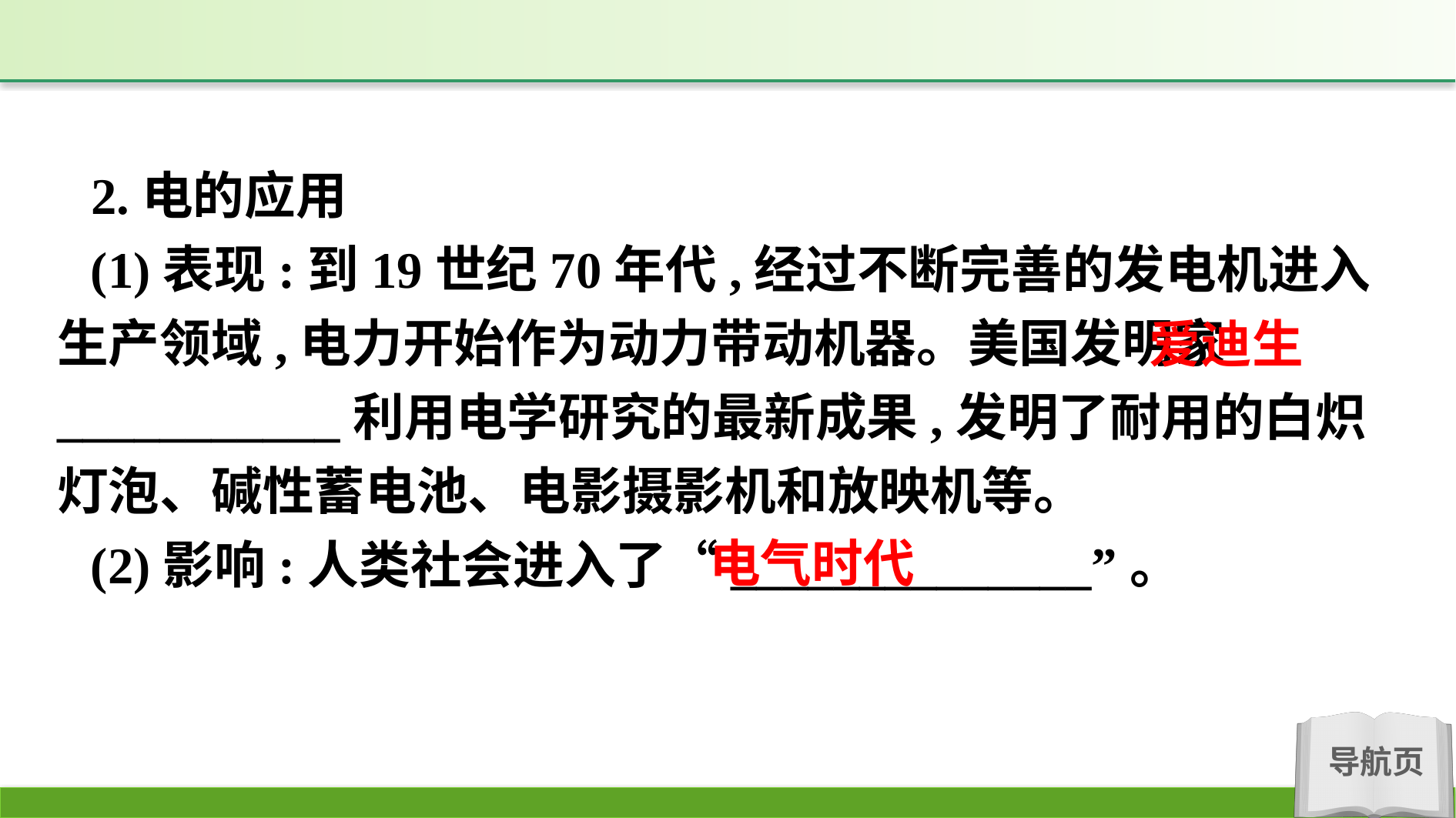

2.电的应用
(1)表现:到19世纪70年代,经过不断完善的发电机进入生产领域,电力开始作为动力带动机器。美国发明家___________利用电学研究的最新成果,发明了耐用的白炽灯泡、碱性蓄电池、电影摄影机和放映机等。
(2)影响:人类社会进入了“______________”。
爱迪生
电气时代